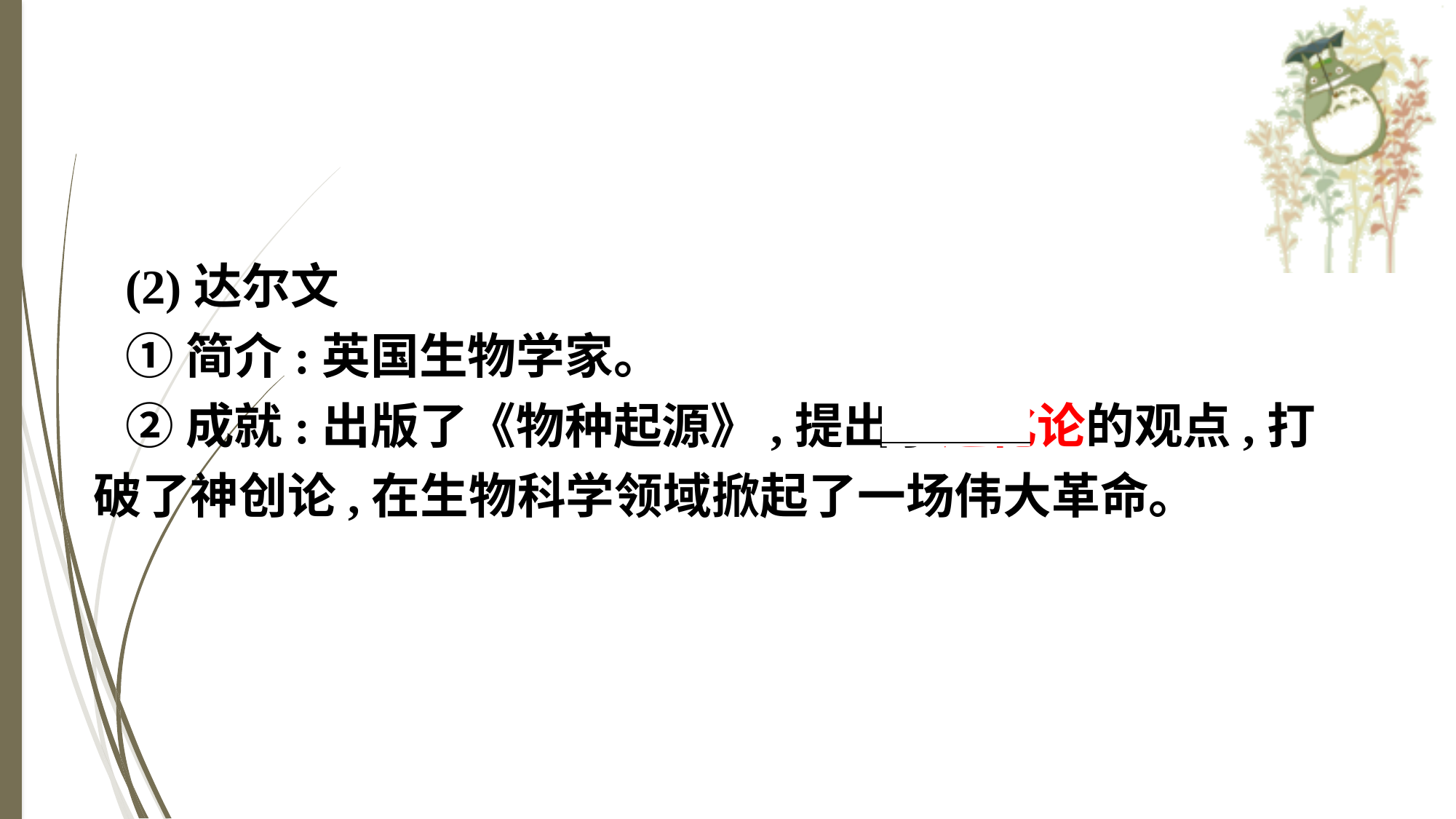

(2)达尔文
①简介:英国生物学家。
②成就:出版了《物种起源》,提出了进化论的观点,打破了神创论,在生物科学领域掀起了一场伟大革命。